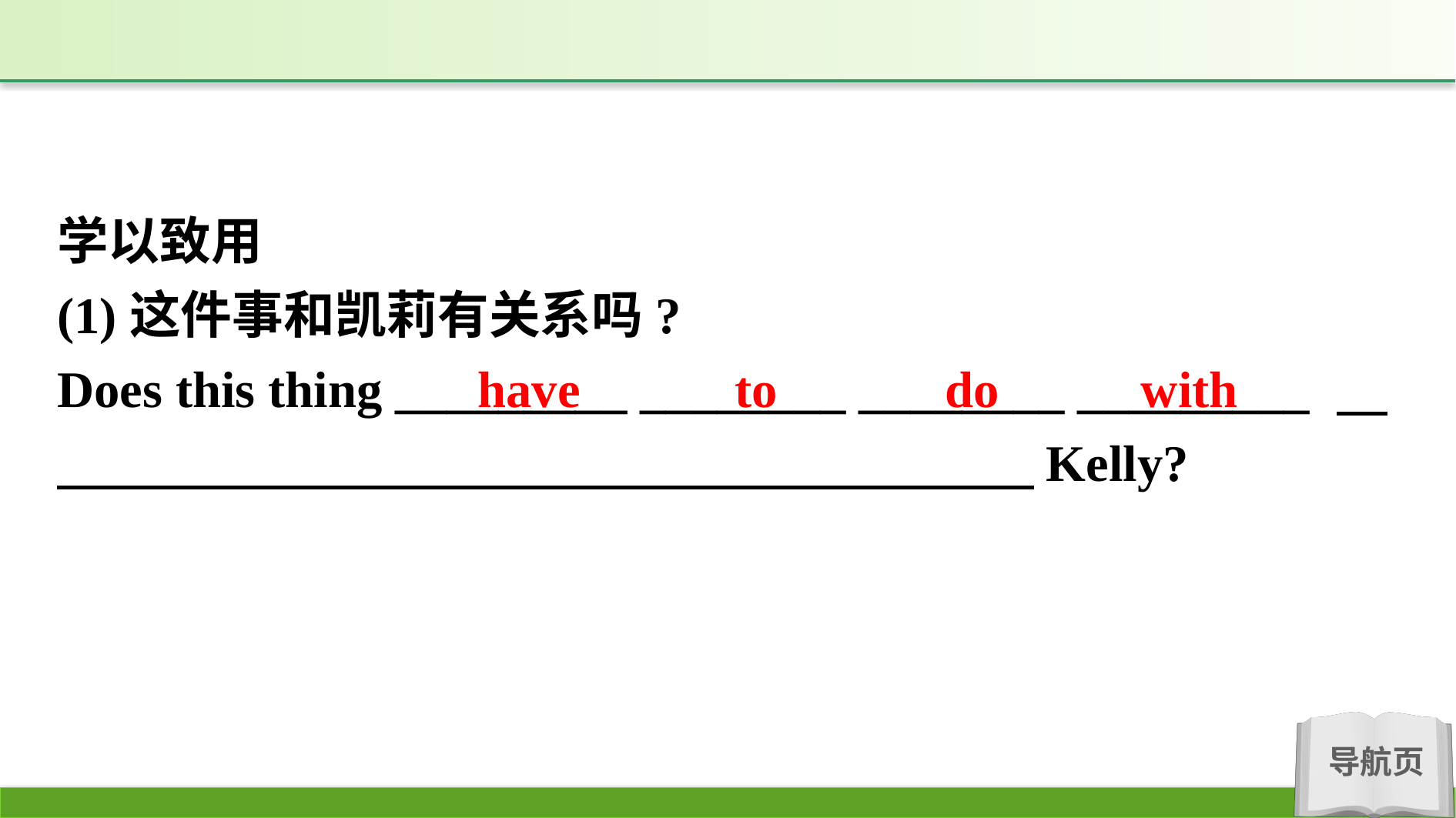

学以致用
(1)这件事和凯莉有关系吗?
Does this thing _________ ________ ________ _________ 　　　　　　　　　　 　　　　 　　　　　Kelly?
have            to             do           with